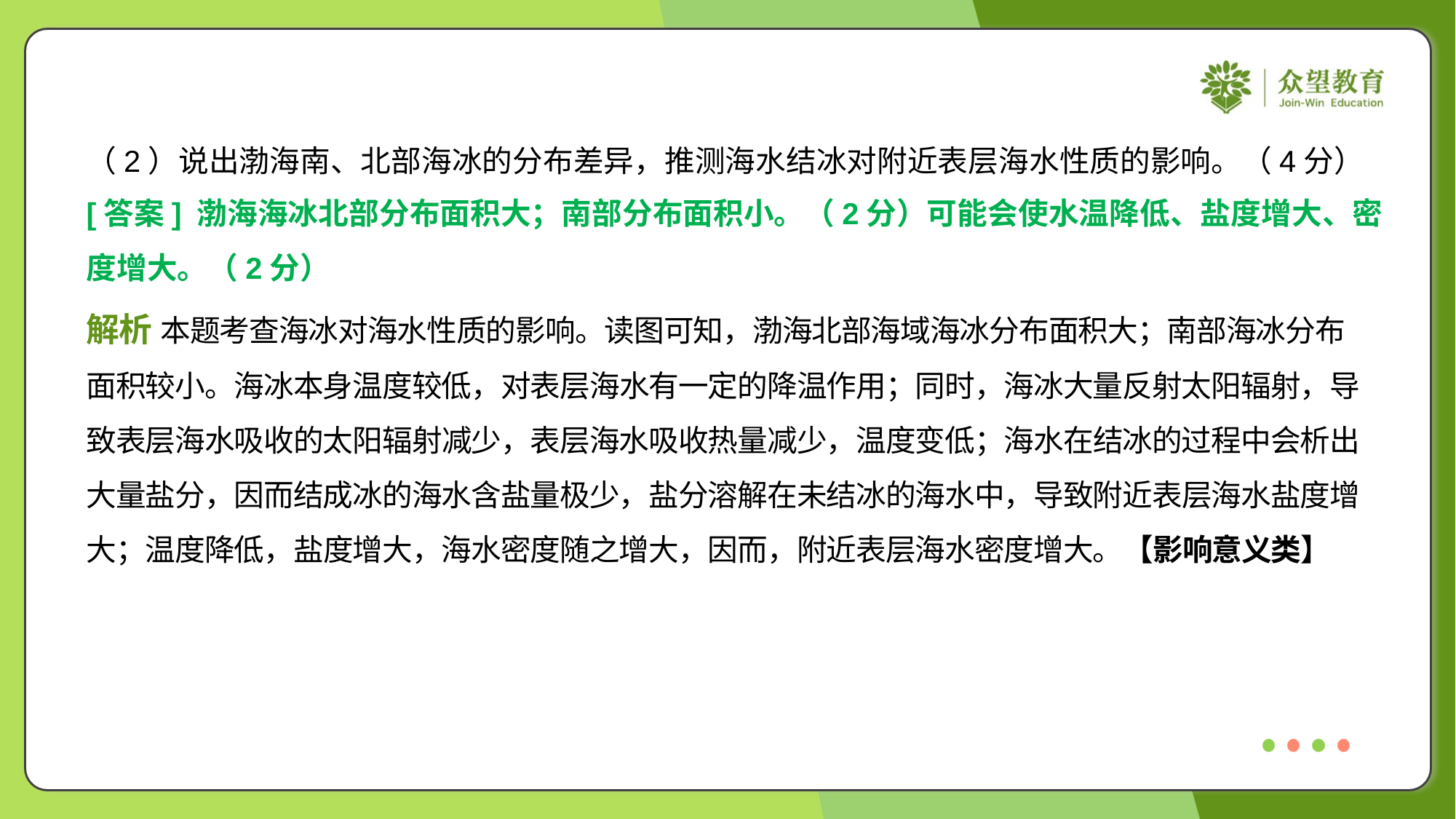

（2）说出渤海南、北部海冰的分布差异，推测海水结冰对附近表层海水性质的影响。（4分）
[答案] 渤海海冰北部分布面积大；南部分布面积小。（2分）可能会使水温降低、盐度增大、密
度增大。（2分）
解析 本题考查海冰对海水性质的影响。读图可知，渤海北部海域海冰分布面积大；南部海冰分布
面积较小。海冰本身温度较低，对表层海水有一定的降温作用；同时，海冰大量反射太阳辐射，导
致表层海水吸收的太阳辐射减少，表层海水吸收热量减少，温度变低；海水在结冰的过程中会析出
大量盐分，因而结成冰的海水含盐量极少，盐分溶解在未结冰的海水中，导致附近表层海水盐度增
大；温度降低，盐度增大，海水密度随之增大，因而，附近表层海水密度增大。【影响意义类】